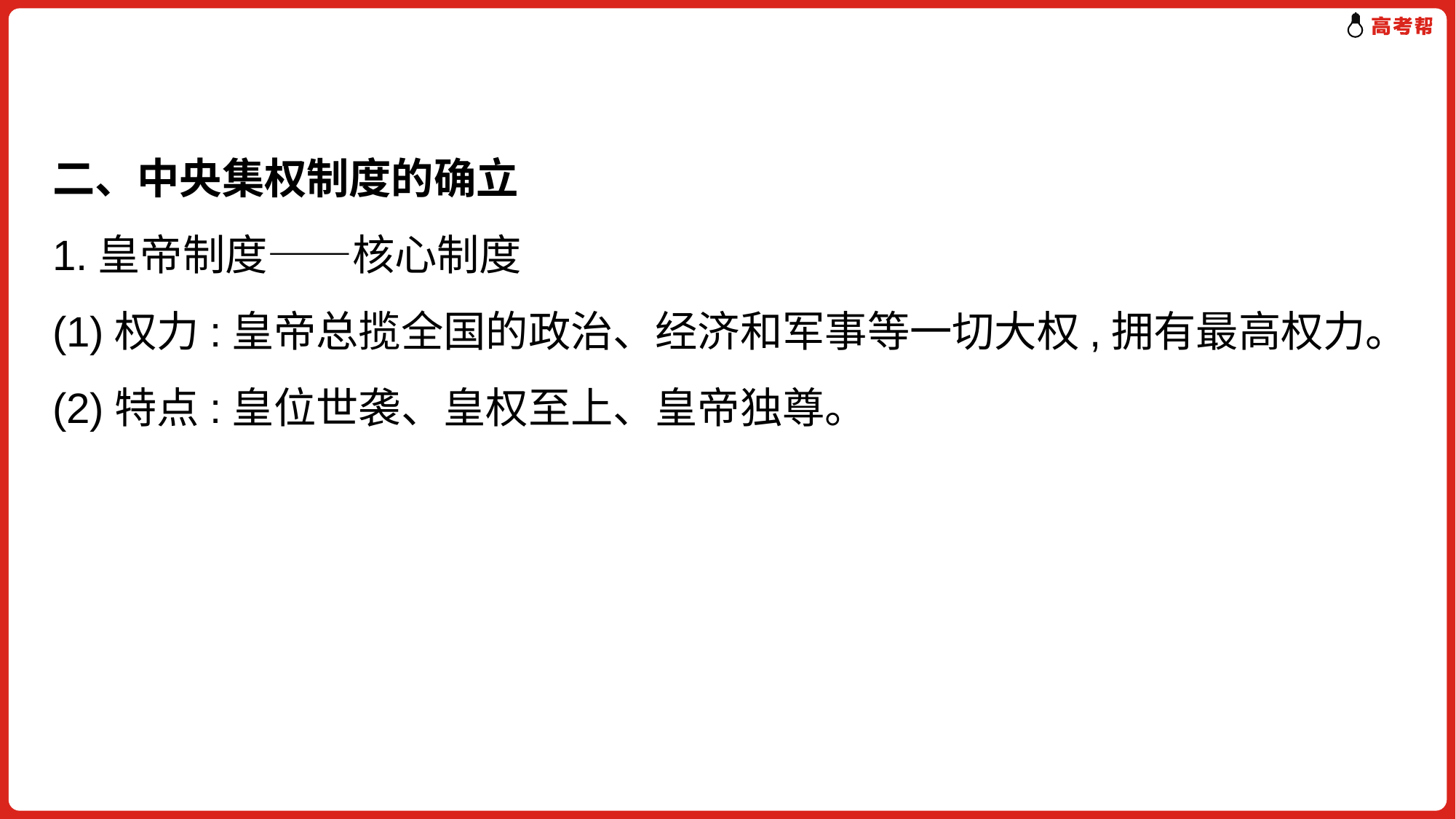

二、中央集权制度的确立
1.皇帝制度——核心制度
(1)权力:皇帝总揽全国的政治、经济和军事等一切大权,拥有最高权力。
(2)特点:皇位世袭、皇权至上、皇帝独尊。